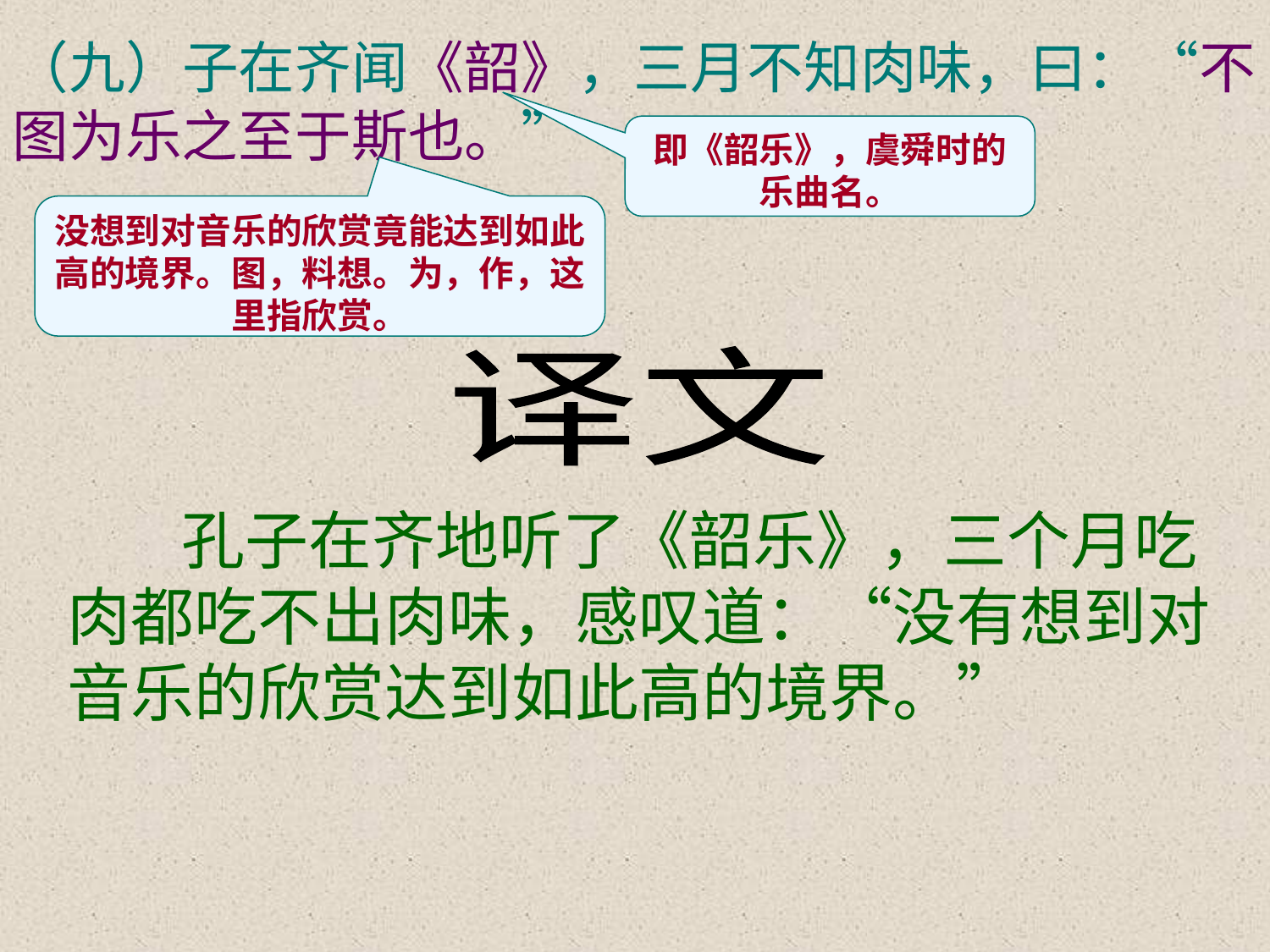

（九）子在齐闻《韶》，三月不知肉味，曰：“不图为乐之至于斯也。”
即《韶乐》，虞舜时的乐曲名。
没想到对音乐的欣赏竟能达到如此高的境界。图，料想。为，作，这里指欣赏。
译文

       孔子在齐地听了《韶乐》，三个月吃肉都吃不出肉味，感叹道：“没有想到对音乐的欣赏达到如此高的境界。”